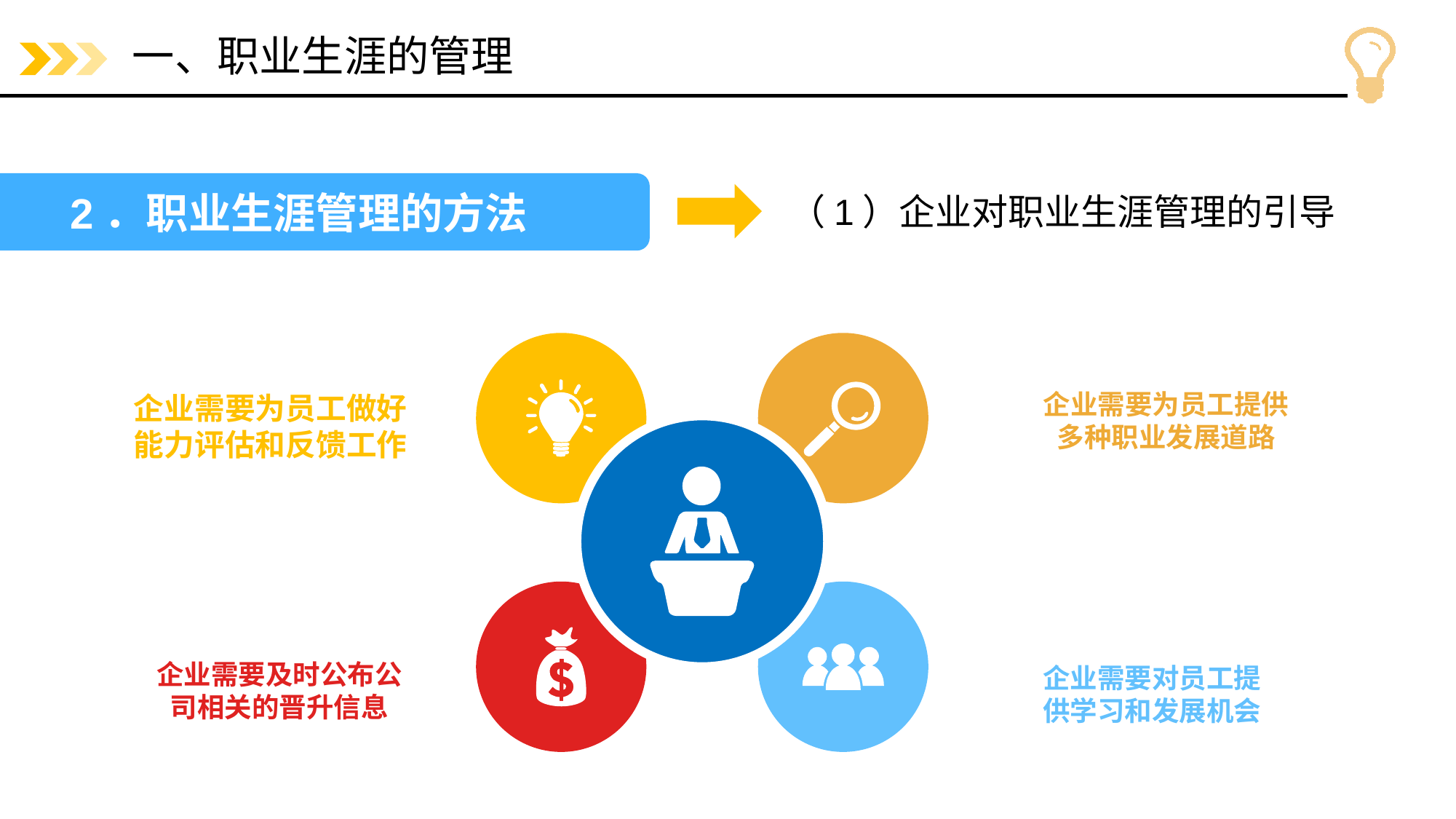

21
# 一、职业生涯的管理
（1）企业对职业生涯管理的引导
2．职业生涯管理的方法

企业需要为员工提供
多种职业发展道路
	企业需要为员工做好
能力评估和反馈工作

企业需要及时公布公
司相关的晋升信息
企业需要对员工提
供学习和发展机会